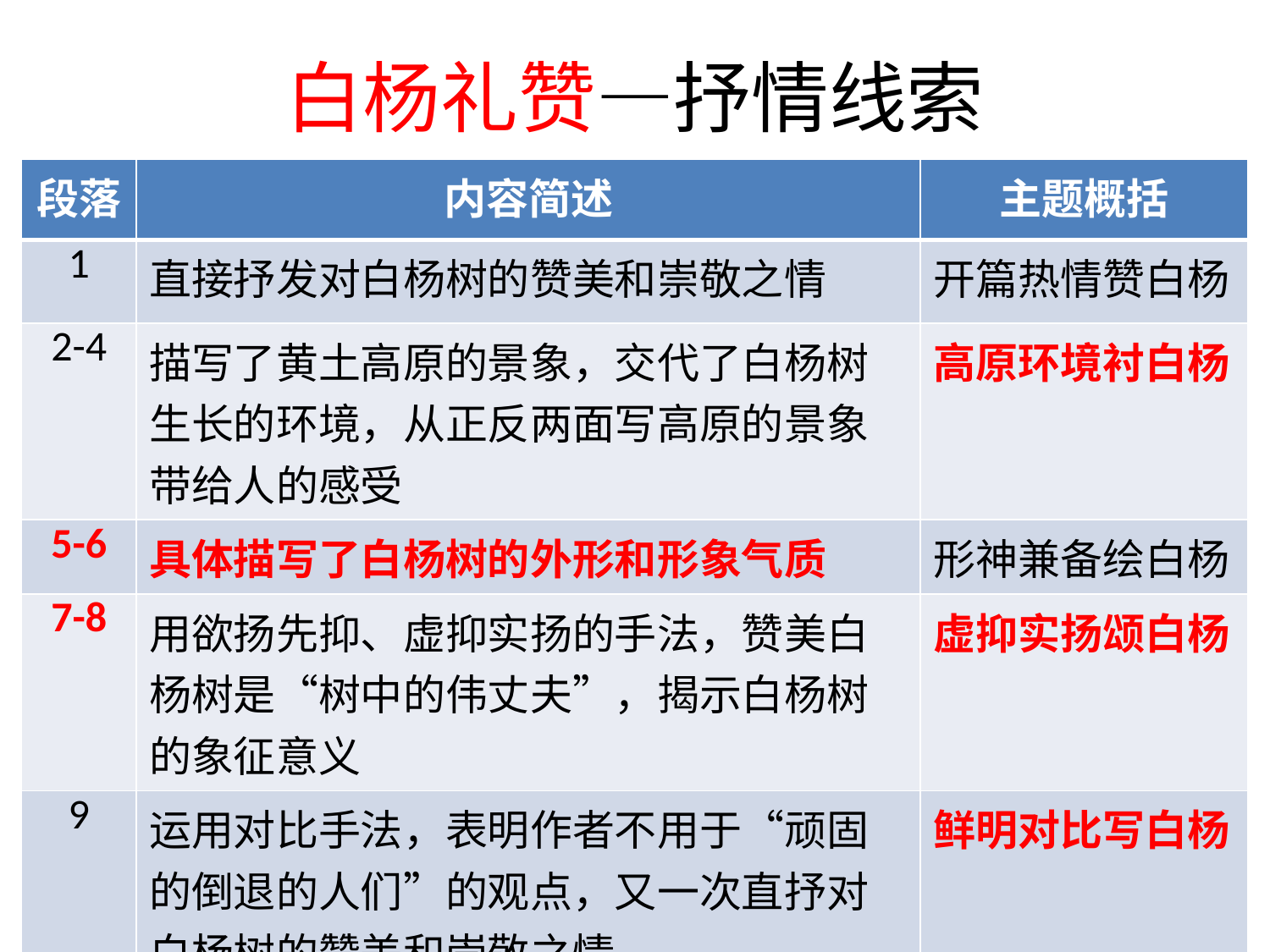

# 白杨礼赞—抒情线索
| 段落 | 内容简述 | 主题概括 |
| --- | --- | --- |
| 1 | 直接抒发对白杨树的赞美和崇敬之情 | 开篇热情赞白杨 |
| 2-4 | 描写了黄土高原的景象，交代了白杨树生长的环境，从正反两面写高原的景象带给人的感受 | 高原环境衬白杨 |
| 5-6 | 具体描写了白杨树的外形和形象气质 | 形神兼备绘白杨 |
| 7-8 | 用欲扬先抑、虚抑实扬的手法，赞美白杨树是“树中的伟丈夫”，揭示白杨树的象征意义 | 虚抑实扬颂白杨 |
| 9 | 运用对比手法，表明作者不用于“顽固的倒退的人们”的观点，又一次直抒对白杨树的赞美和崇敬之情 | 鲜明对比写白杨 |